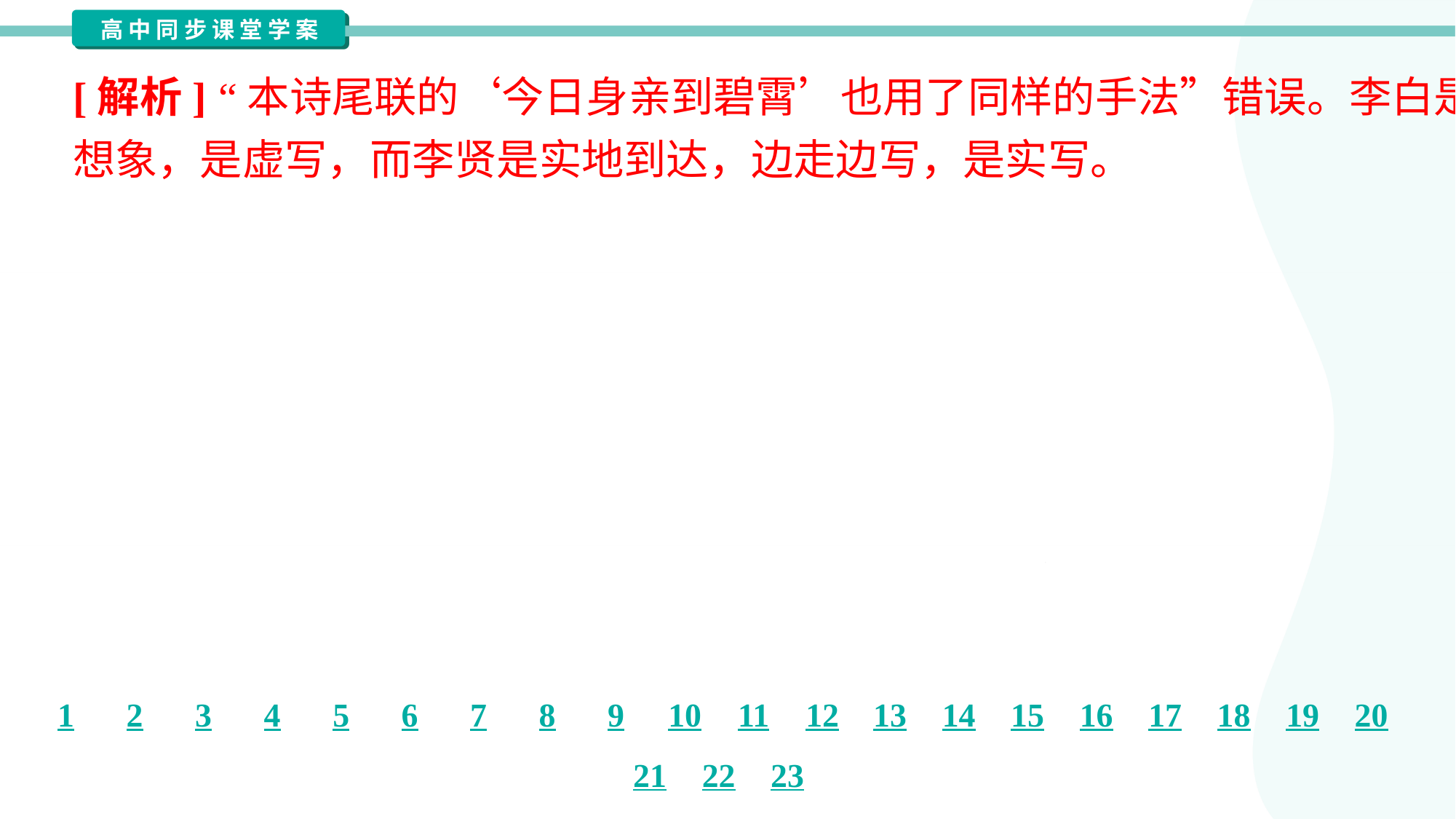

[解析] “本诗尾联的‘今日身亲到碧霄’也用了同样的手法”错误。李白是
想象，是虚写，而李贤是实地到达，边走边写，是实写。